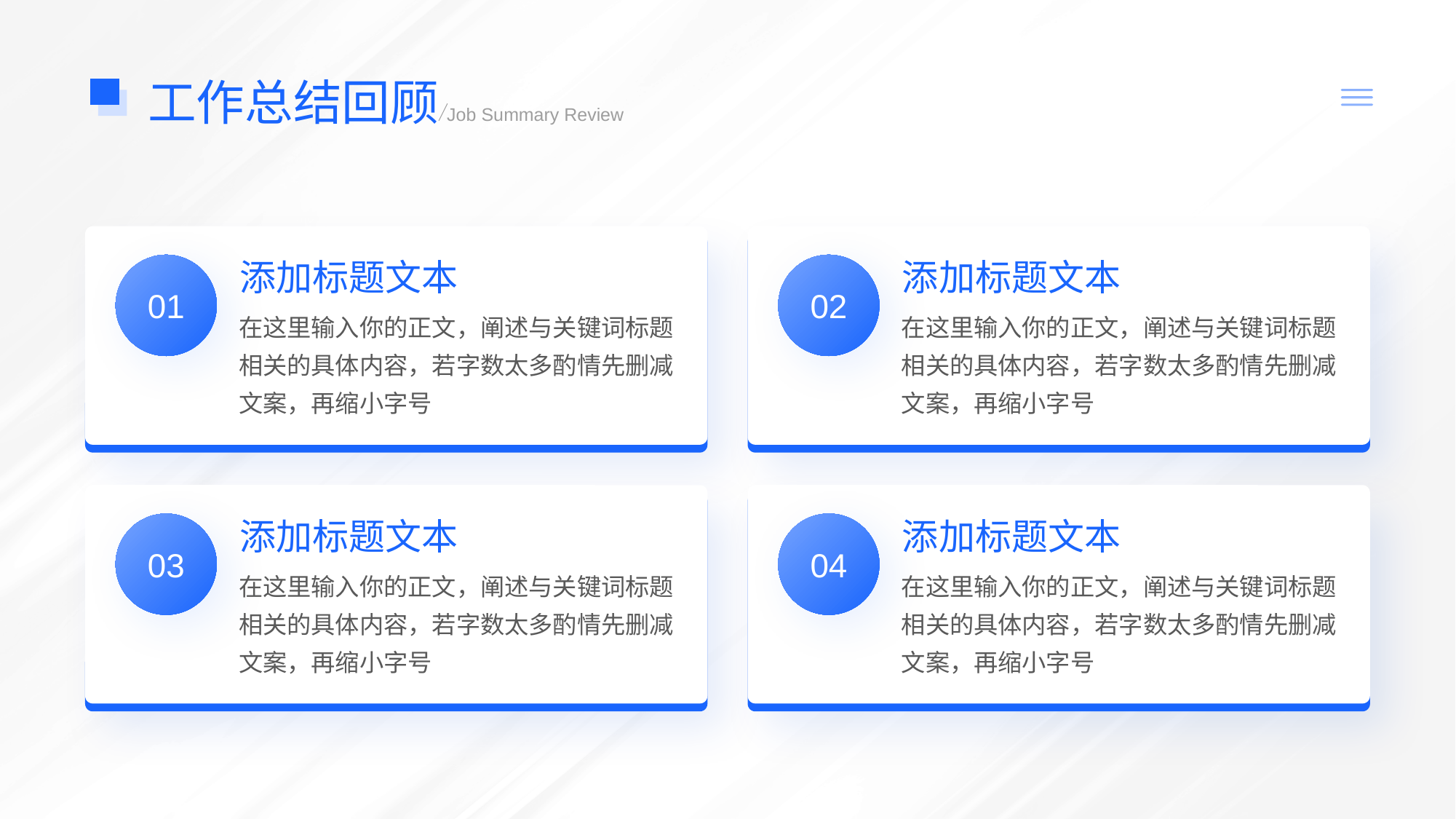

工作总结回顾

Job Summary Review

01
添加标题文本
在这里输入你的正文，阐述与关键词标题相关的具体内容，若字数太多酌情先删减文案，再缩小字号

02
添加标题文本
在这里输入你的正文，阐述与关键词标题相关的具体内容，若字数太多酌情先删减文案，再缩小字号

03
添加标题文本
在这里输入你的正文，阐述与关键词标题相关的具体内容，若字数太多酌情先删减文案，再缩小字号

04
添加标题文本
在这里输入你的正文，阐述与关键词标题相关的具体内容，若字数太多酌情先删减文案，再缩小字号